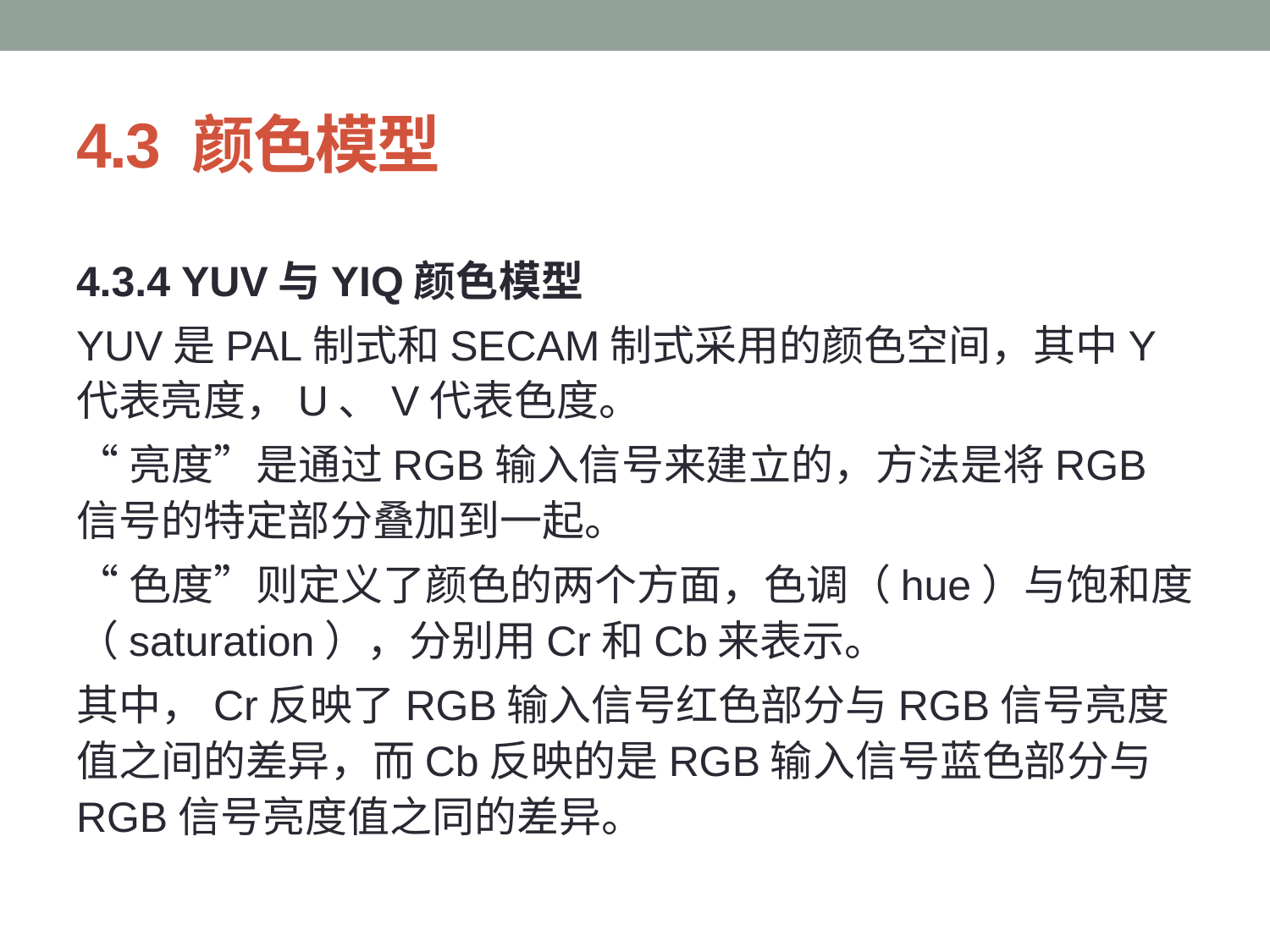

# 4.3 颜色模型
4.3.4 YUV与YIQ颜色模型
YUV是PAL制式和SECAM制式采用的颜色空间，其中Y代表亮度，U、V代表色度。
“亮度”是通过RGB输入信号来建立的，方法是将RGB信号的特定部分叠加到一起。
“色度”则定义了颜色的两个方面，色调（hue）与饱和度（saturation），分别用Cr和Cb来表示。
其中，Cr反映了RGB输入信号红色部分与RGB信号亮度值之间的差异，而Cb反映的是RGB输入信号蓝色部分与RGB信号亮度值之同的差异。